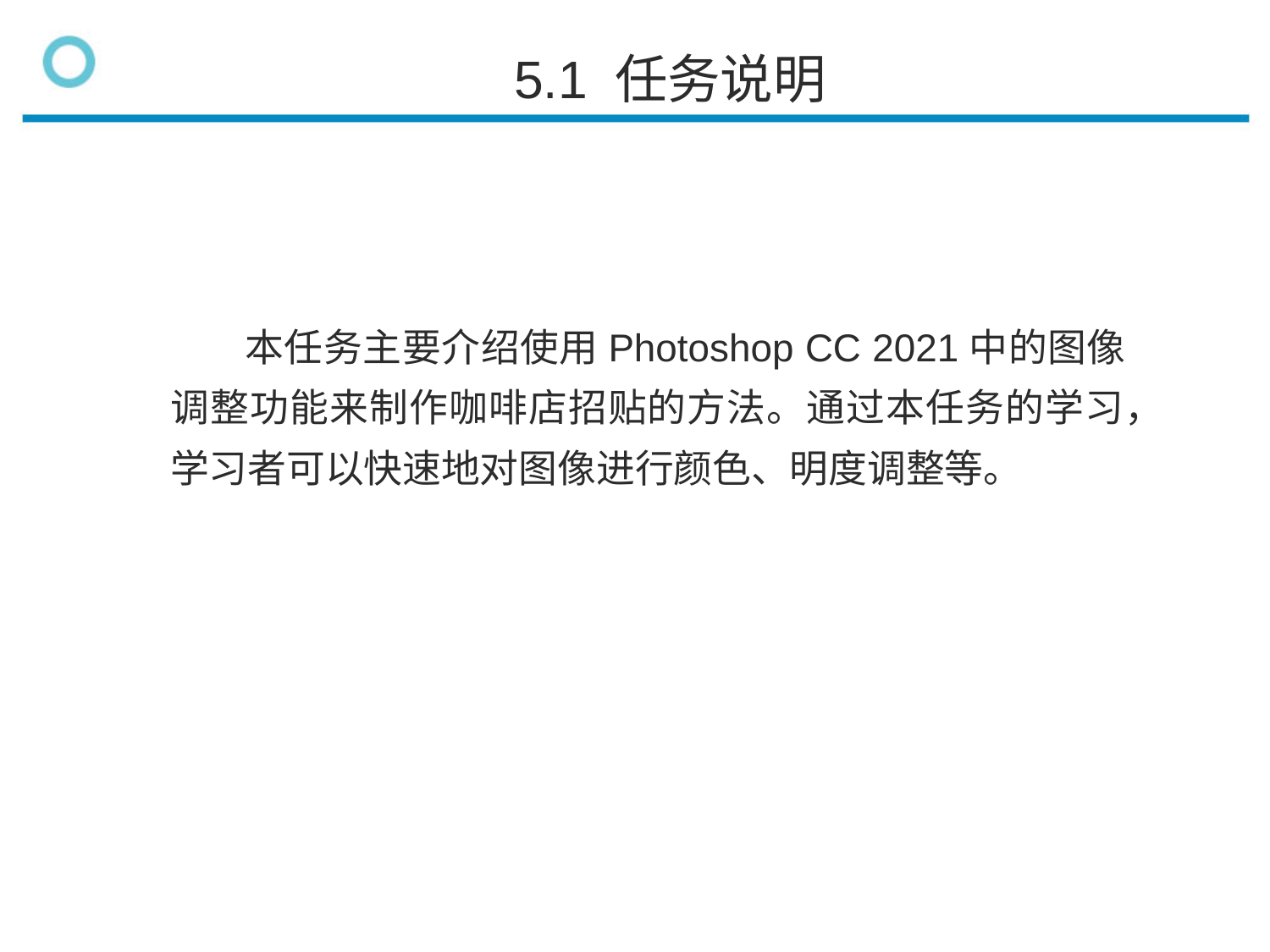

5.1 任务说明

本任务主要介绍使用Photoshop CC 2021中的图像调整功能来制作咖啡店招贴的方法。通过本任务的学习，学习者可以快速地对图像进行颜色、明度调整等。